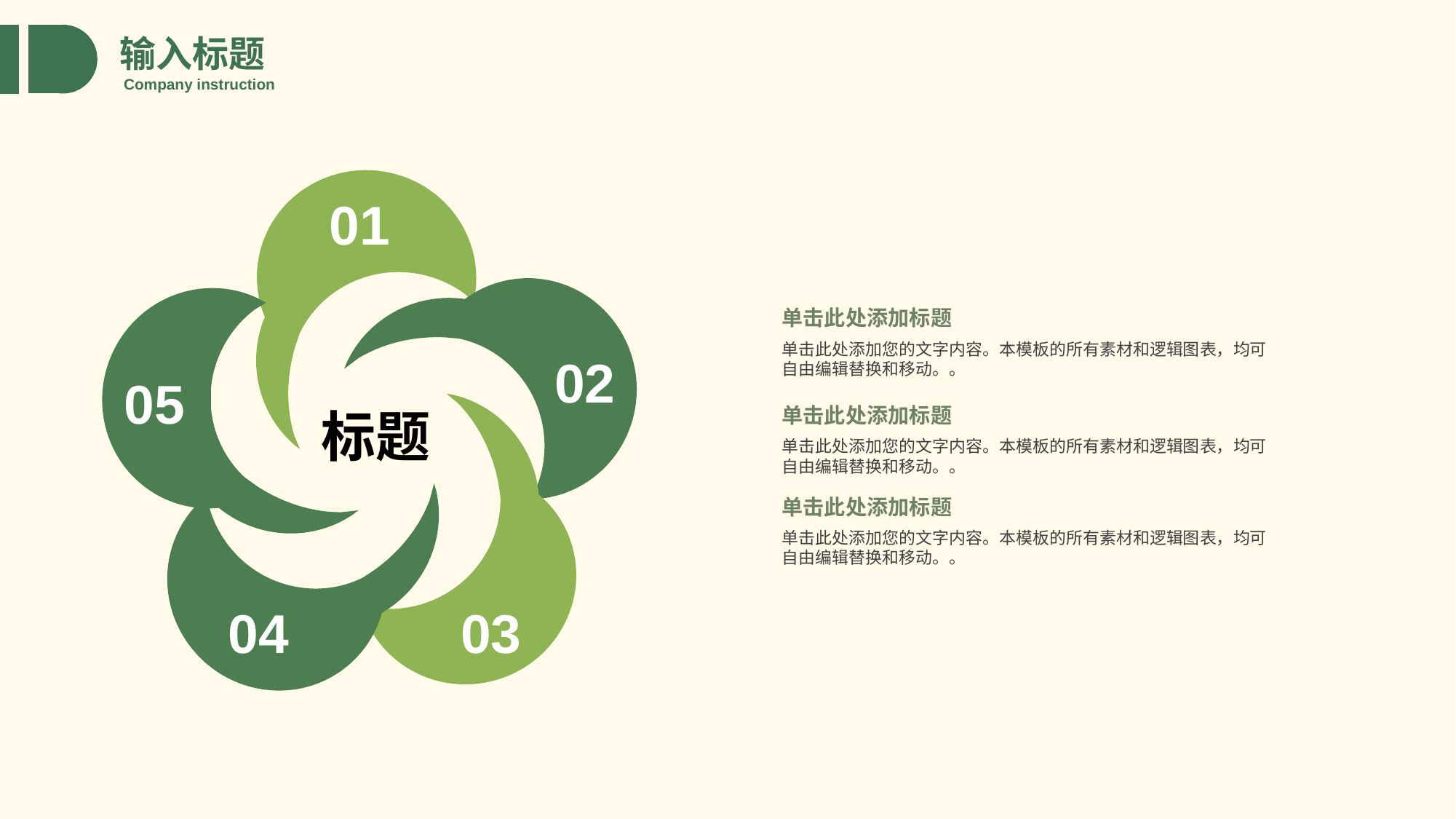

输入标题

Company instruction
01

02
单击此处添加标题

05
单击此处添加您的文字内容。本模板的所有素材和逻辑图表，均可自由编辑替换和移动。。

03
单击此处添加标题
标题
单击此处添加您的文字内容。本模板的所有素材和逻辑图表，均可自由编辑替换和移动。。

04
单击此处添加标题
单击此处添加您的文字内容。本模板的所有素材和逻辑图表，均可自由编辑替换和移动。。